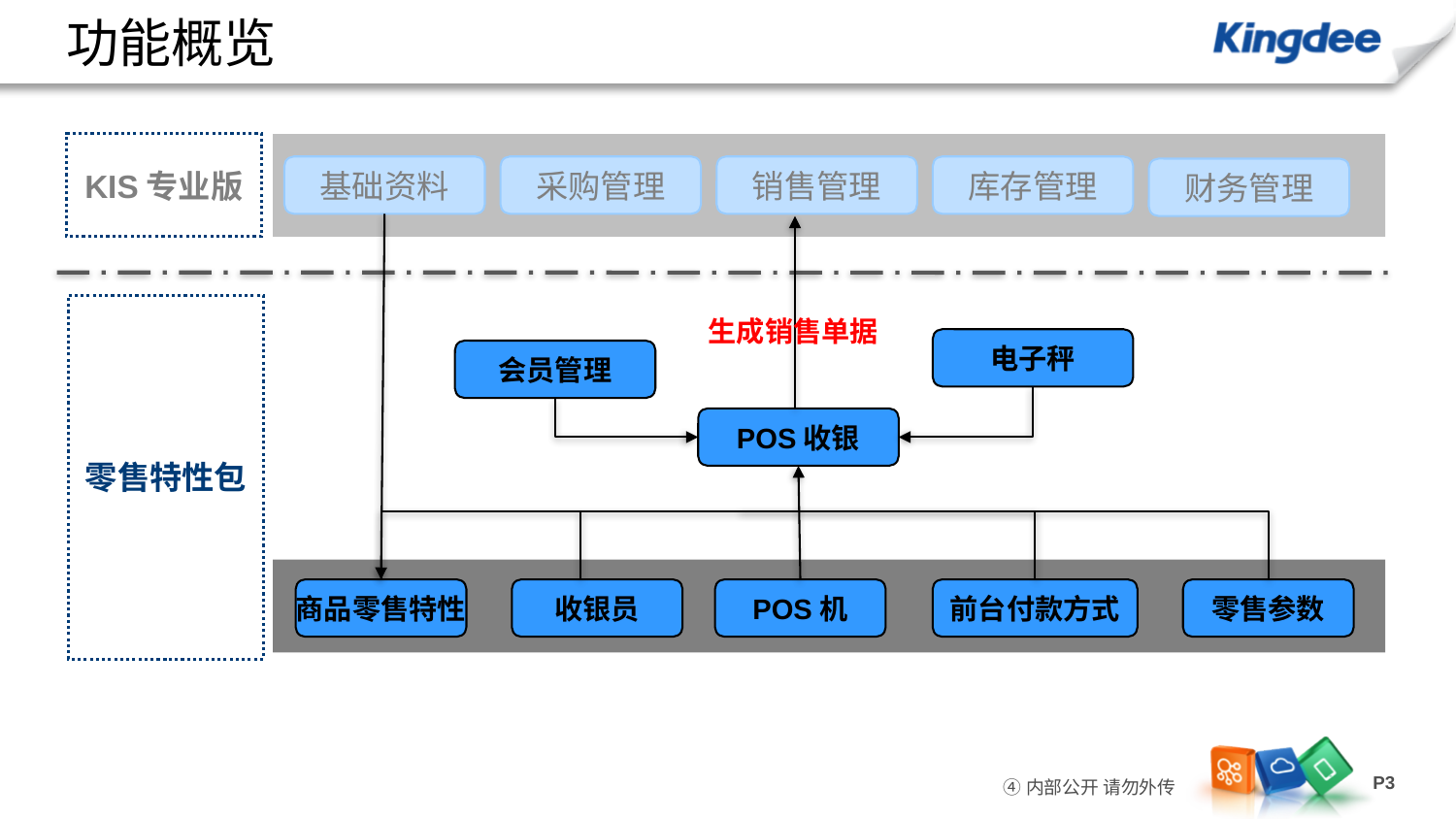

# 功能概览
KIS专业版

基础资料
采购管理
销售管理
库存管理
财务管理
零售特性包
生成销售单据
电子秤
会员管理
POS收银

商品零售特性
收银员
POS机
前台付款方式
零售参数